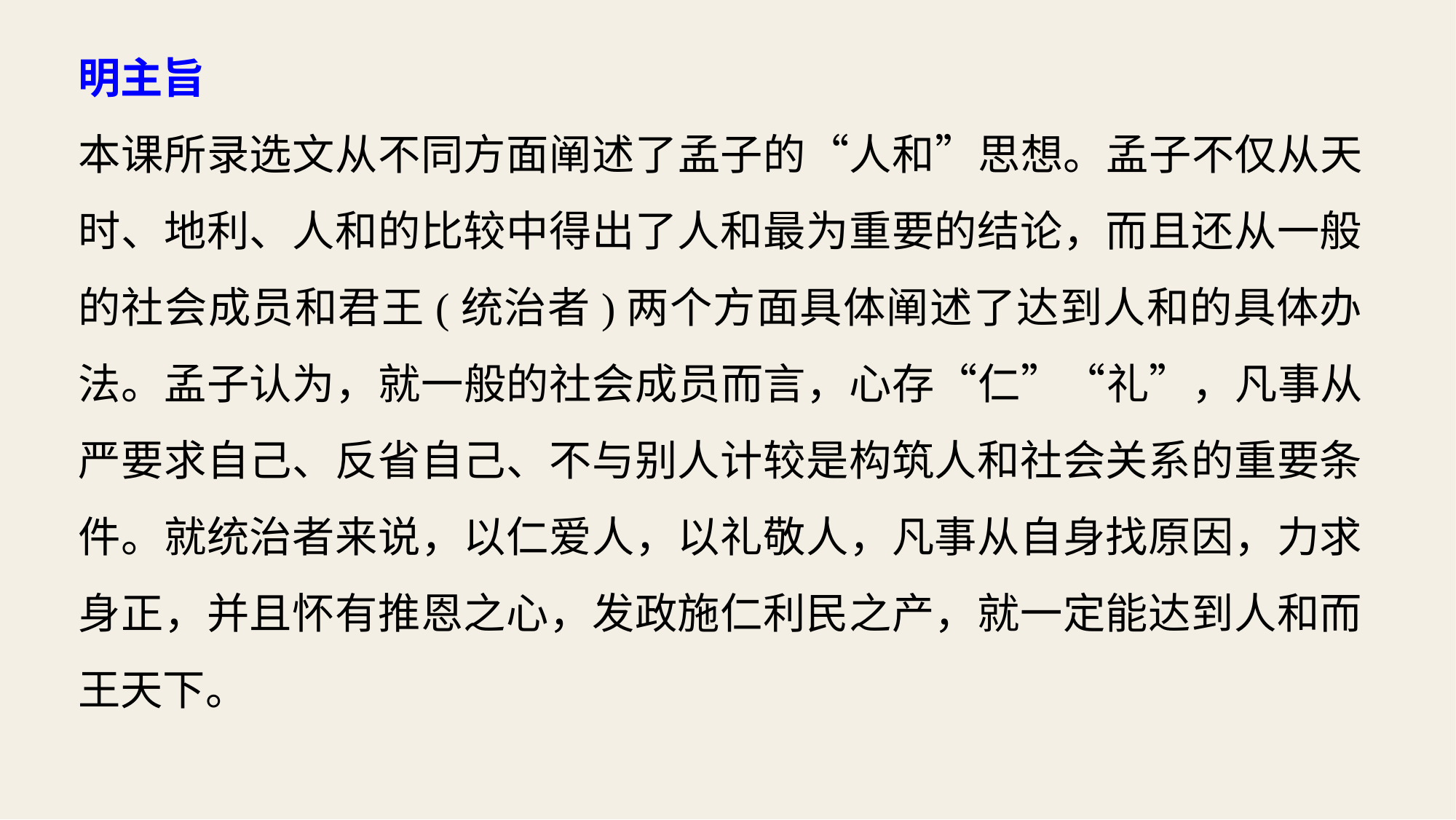

明主旨
本课所录选文从不同方面阐述了孟子的“人和”思想。孟子不仅从天时、地利、人和的比较中得出了人和最为重要的结论，而且还从一般的社会成员和君王(统治者)两个方面具体阐述了达到人和的具体办法。孟子认为，就一般的社会成员而言，心存“仁”“礼”，凡事从严要求自己、反省自己、不与别人计较是构筑人和社会关系的重要条件。就统治者来说，以仁爱人，以礼敬人，凡事从自身找原因，力求身正，并且怀有推恩之心，发政施仁利民之产，就一定能达到人和而王天下。